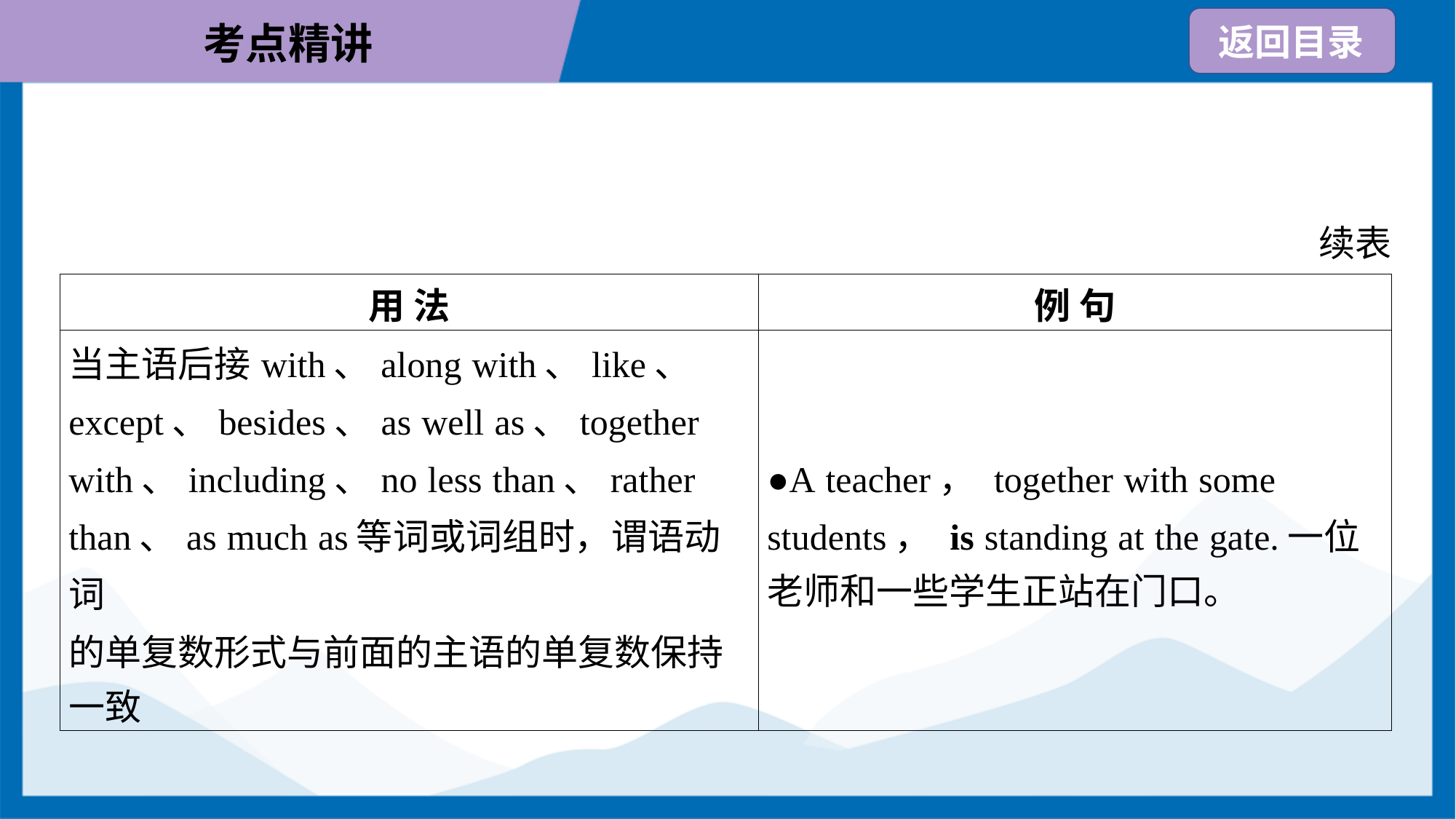

续表
| 用 法 | 例 句 |
| --- | --- |
| 当主语后接with、along with、like、 except、besides、as well as、together with、including、no less than、rather than、as much as等词或词组时，谓语动词 的单复数形式与前面的主语的单复数保持 一致 | ●A teacher， together with some students， is standing at the gate.一位 老师和一些学生正站在门口。 |